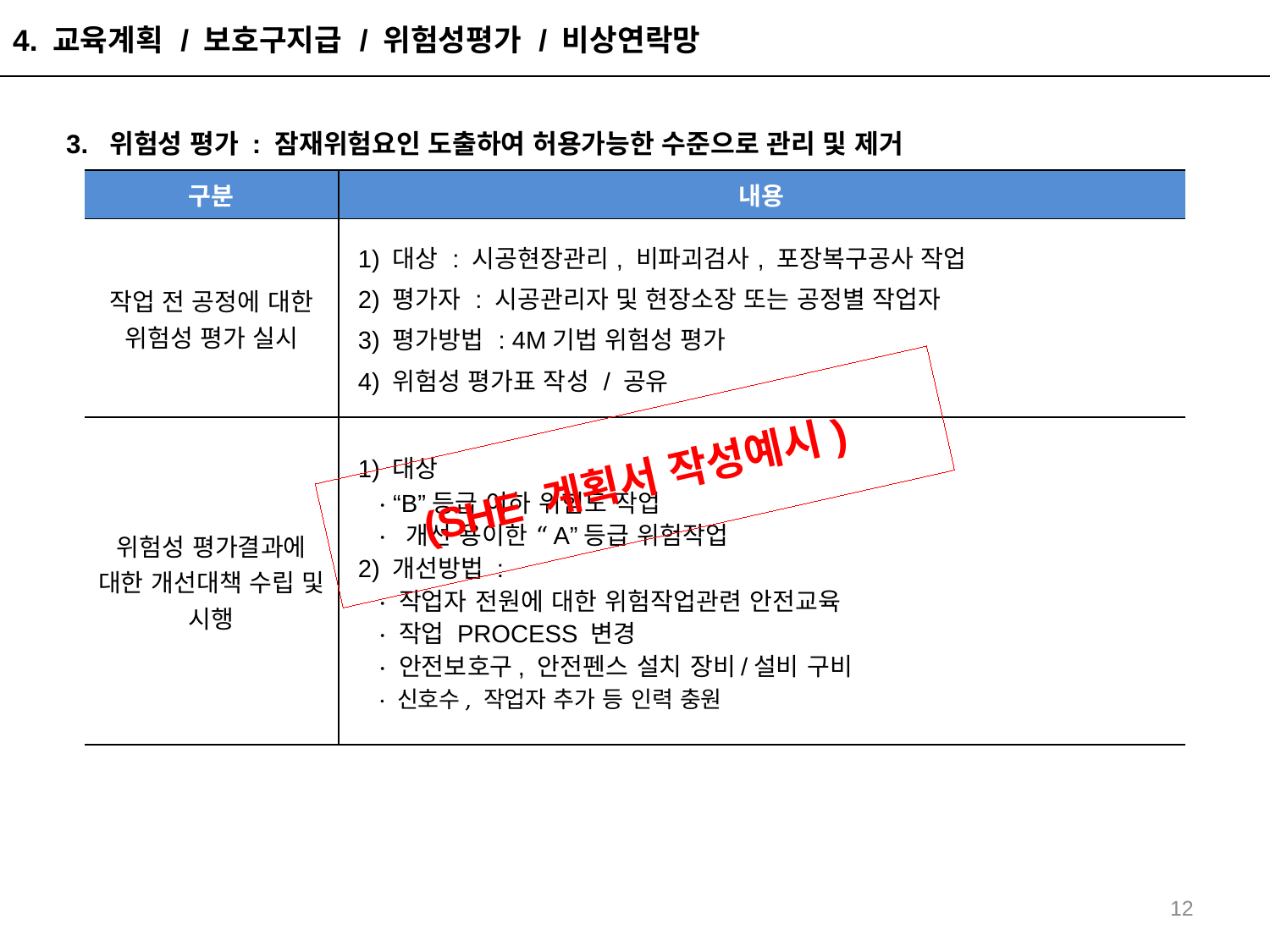

4. 교육계획 / 보호구지급 / 위험성평가 / 비상연락망
        3.  위험성 평가 : 잠재위험요인 도출하여 허용가능한 수준으로 관리 및 제거

| 구분 | 내용 |
| --- | --- |
| 작업 전 공정에 대한 위험성 평가 실시 | 1) 대상 : 시공현장관리, 비파괴검사, 포장복구공사 작업 2) 평가자 : 시공관리자 및 현장소장 또는 공정별 작업자 3) 평가방법 : 4M기법 위험성 평가 4) 위험성 평가표 작성 / 공유 |
| 위험성 평가결과에 대한 개선대책 수립 및 시행 | 1) 대상 · “B”등급 이하 위험도 작업 · 개선 용이한 “A”등급 위험작업 2) 개선방법 : · 작업자 전원에 대한 위험작업관련 안전교육 · 작업 PROCESS 변경 · 안전보호구, 안전펜스 설치 장비/설비 구비 · 신호수, 작업자 추가 등 인력 충원 |
# (SHE 계획서 작성예시)
12